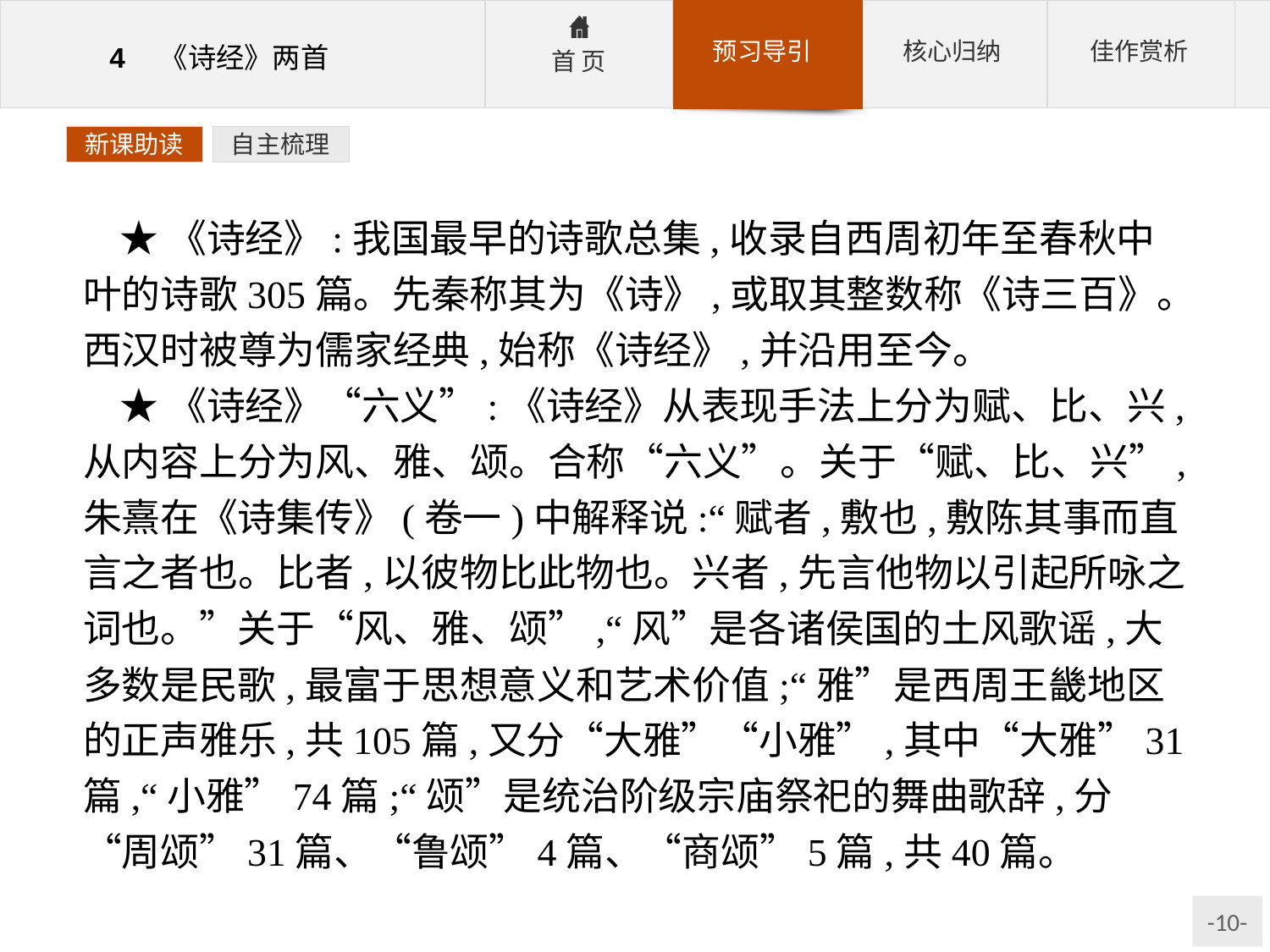

新课助读
自主梳理
★《诗经》:我国最早的诗歌总集,收录自西周初年至春秋中叶的诗歌305篇。先秦称其为《诗》,或取其整数称《诗三百》。西汉时被尊为儒家经典,始称《诗经》,并沿用至今。
★《诗经》“六义”:《诗经》从表现手法上分为赋、比、兴,从内容上分为风、雅、颂。合称“六义”。关于“赋、比、兴”,朱熹在《诗集传》(卷一)中解释说:“赋者,敷也,敷陈其事而直言之者也。比者,以彼物比此物也。兴者,先言他物以引起所咏之词也。”关于“风、雅、颂”,“风”是各诸侯国的土风歌谣,大多数是民歌,最富于思想意义和艺术价值;“雅”是西周王畿地区的正声雅乐,共105篇,又分“大雅”“小雅”,其中“大雅”31篇,“小雅”74篇;“颂”是统治阶级宗庙祭祀的舞曲歌辞,分“周颂”31篇、“鲁颂”4篇、“商颂”5篇,共40篇。